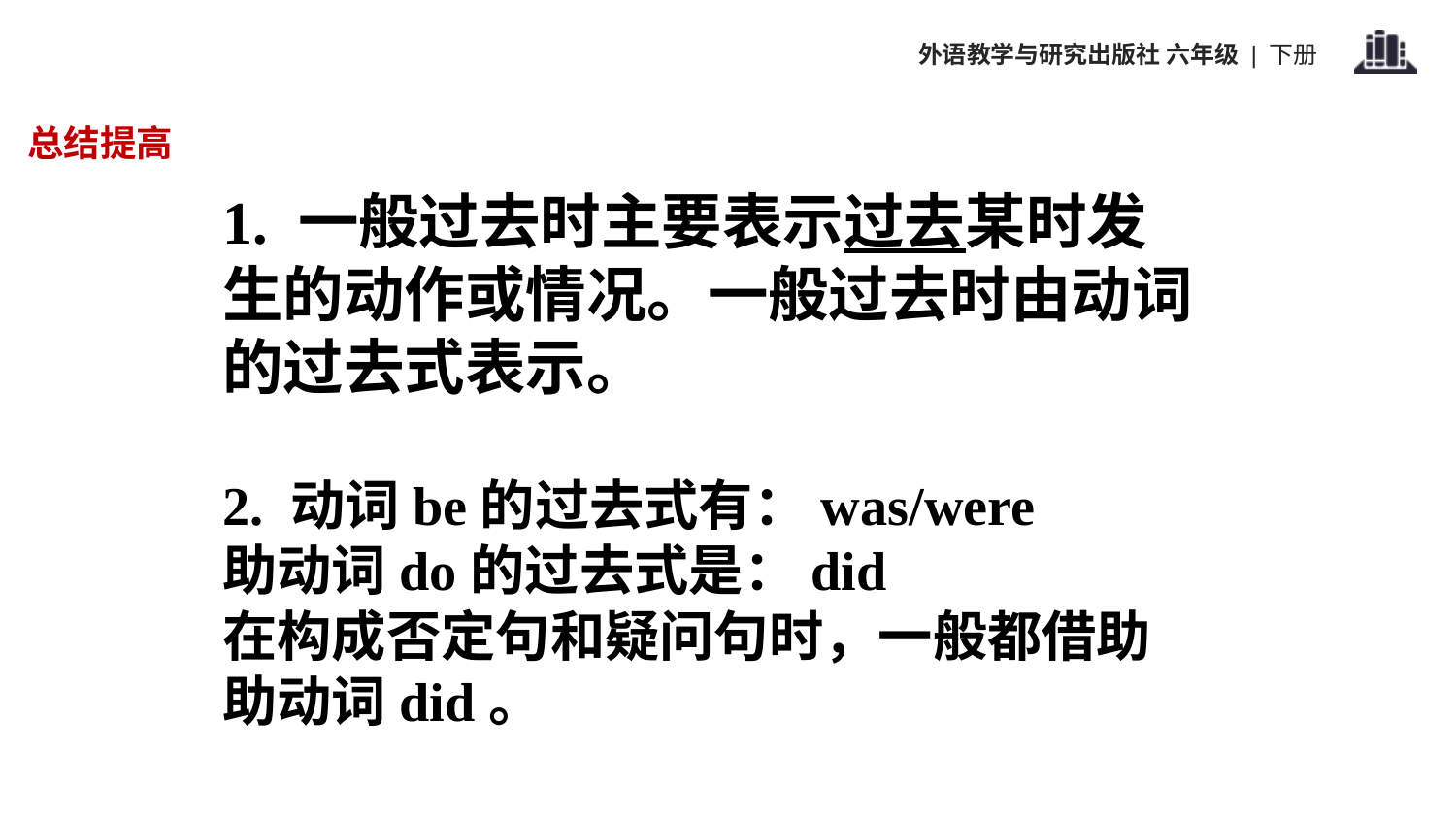

总结提高
1. 一般过去时主要表示过去某时发生的动作或情况。一般过去时由动词的过去式表示。
2. 动词be的过去式有：was/were
助动词do的过去式是：did
在构成否定句和疑问句时，一般都借助助动词did。